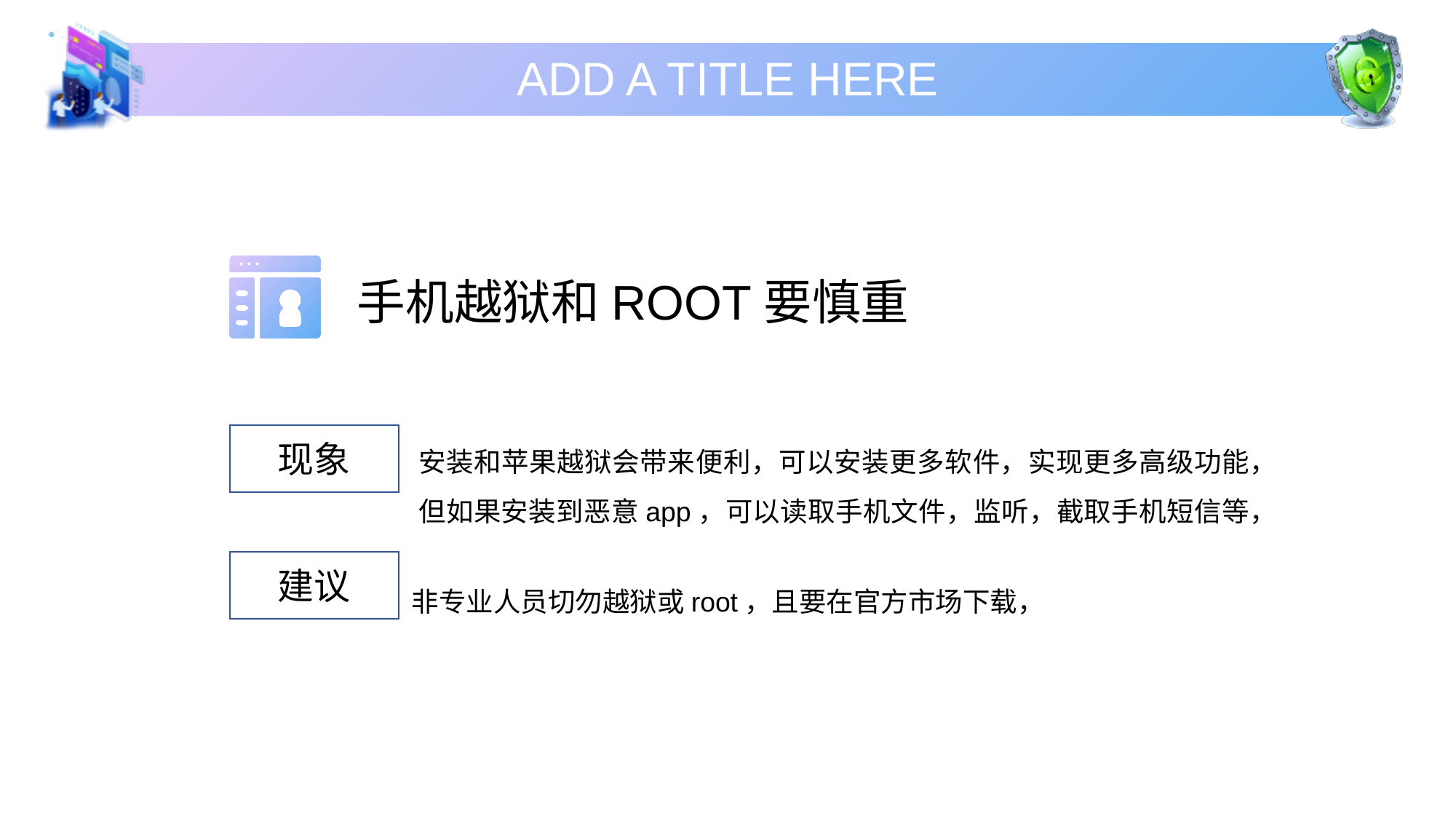

ADD A TITLE HERE

手机越狱和ROOT要慎重
安装和苹果越狱会带来便利，可以安装更多软件，实现更多高级功能，但如果安装到恶意app，可以读取手机文件，监听，截取手机短信等，
现象
建议
非专业人员切勿越狱或root，且要在官方市场下载，